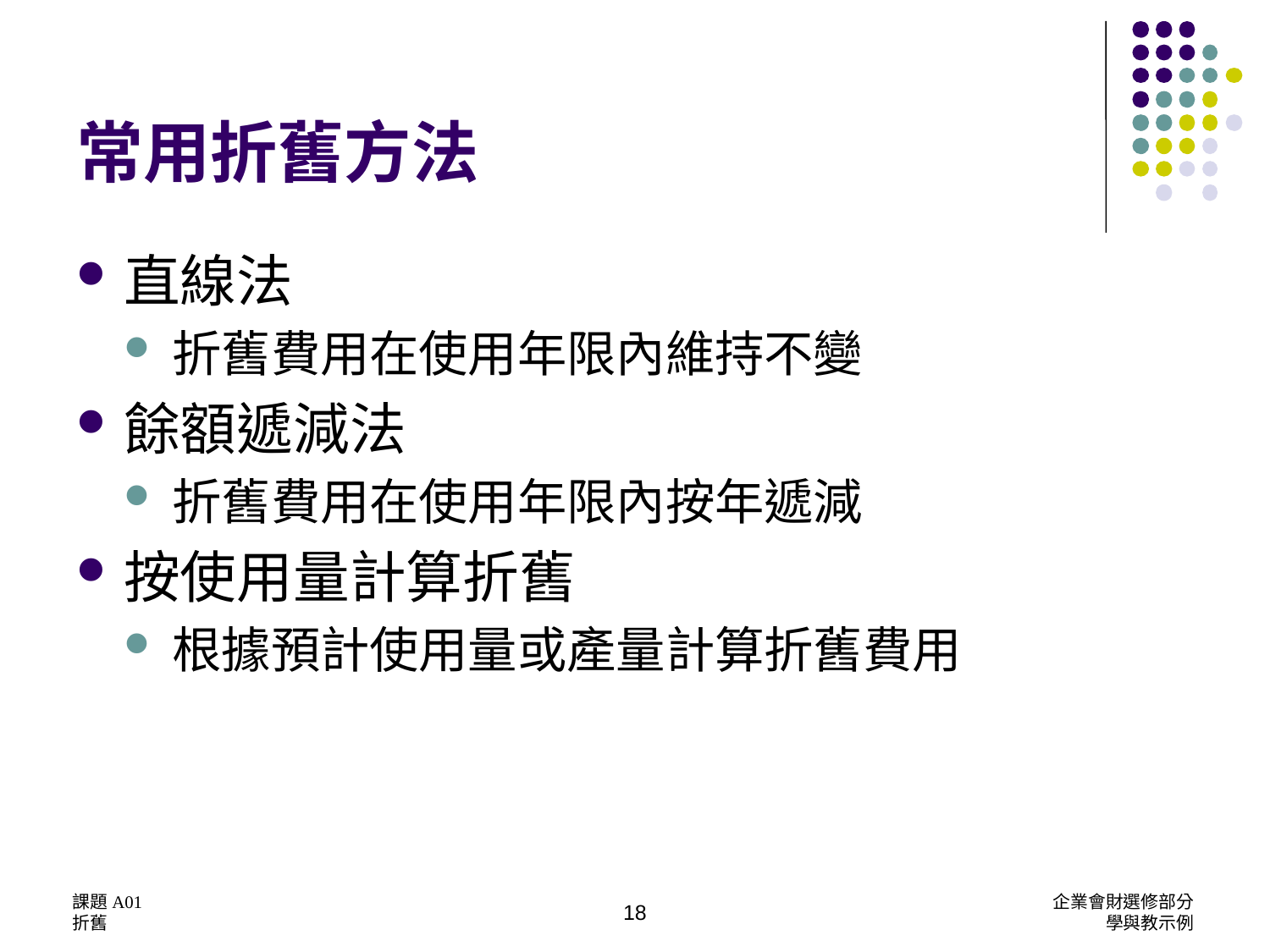

# 常用折舊方法
直線法
折舊費用在使用年限內維持不變
餘額遞減法
折舊費用在使用年限內按年遞減
按使用量計算折舊
根據預計使用量或產量計算折舊費用

課題A01
折舊

企業會財選修部分
學與教示例

18